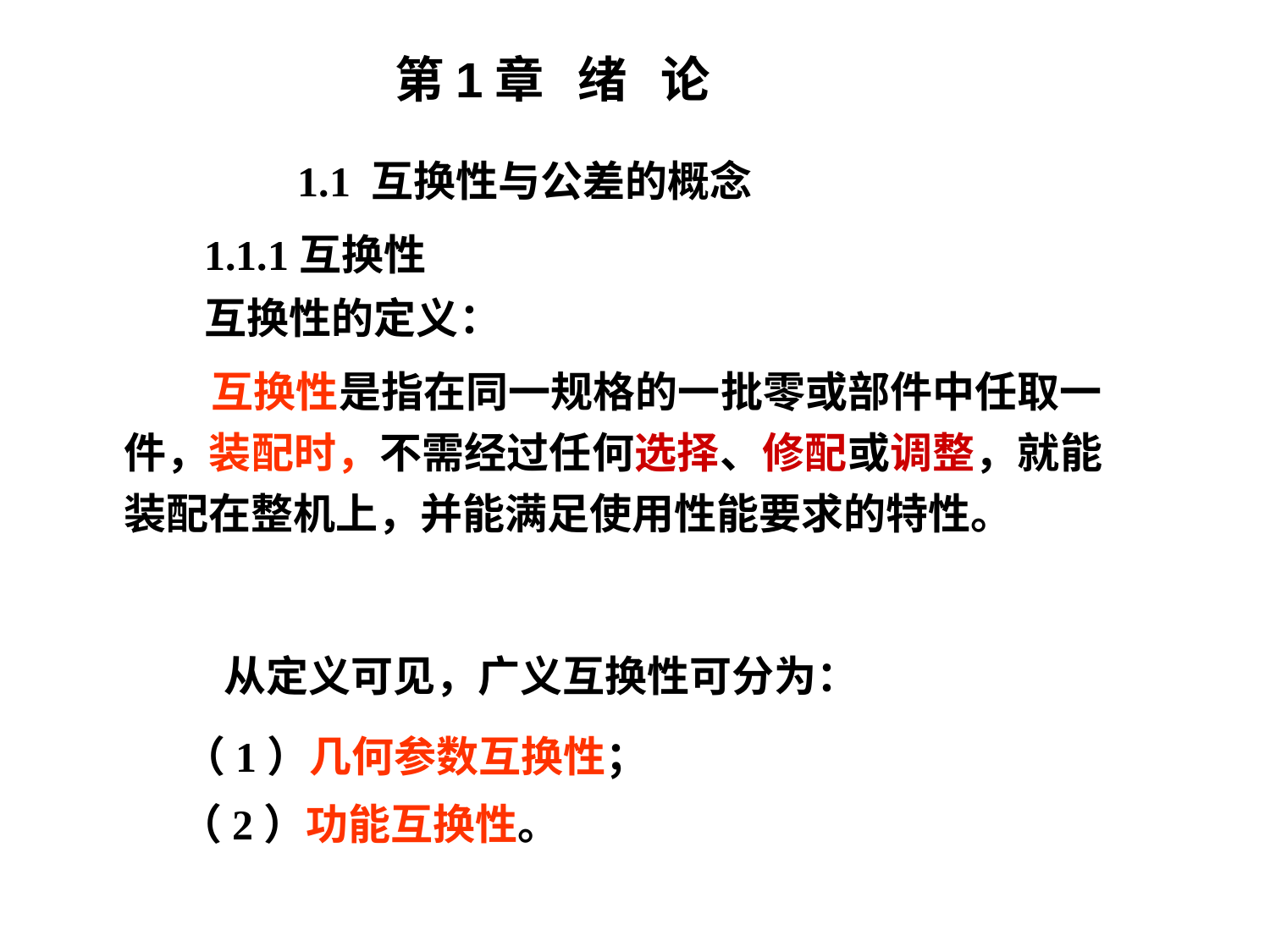

10
第1章   绪   论
  1.1 互换性与公差的概念
   1.1.1互换性
   互换性的定义：
        互换性是指在同一规格的一批零或部件中任取一件，装配时，不需经过任何选择、修配或调整，就能装配在整机上，并能满足使用性能要求的特性。

 从定义可见，广义互换性可分为：
（1）几何参数互换性；
（2）功能互换性。